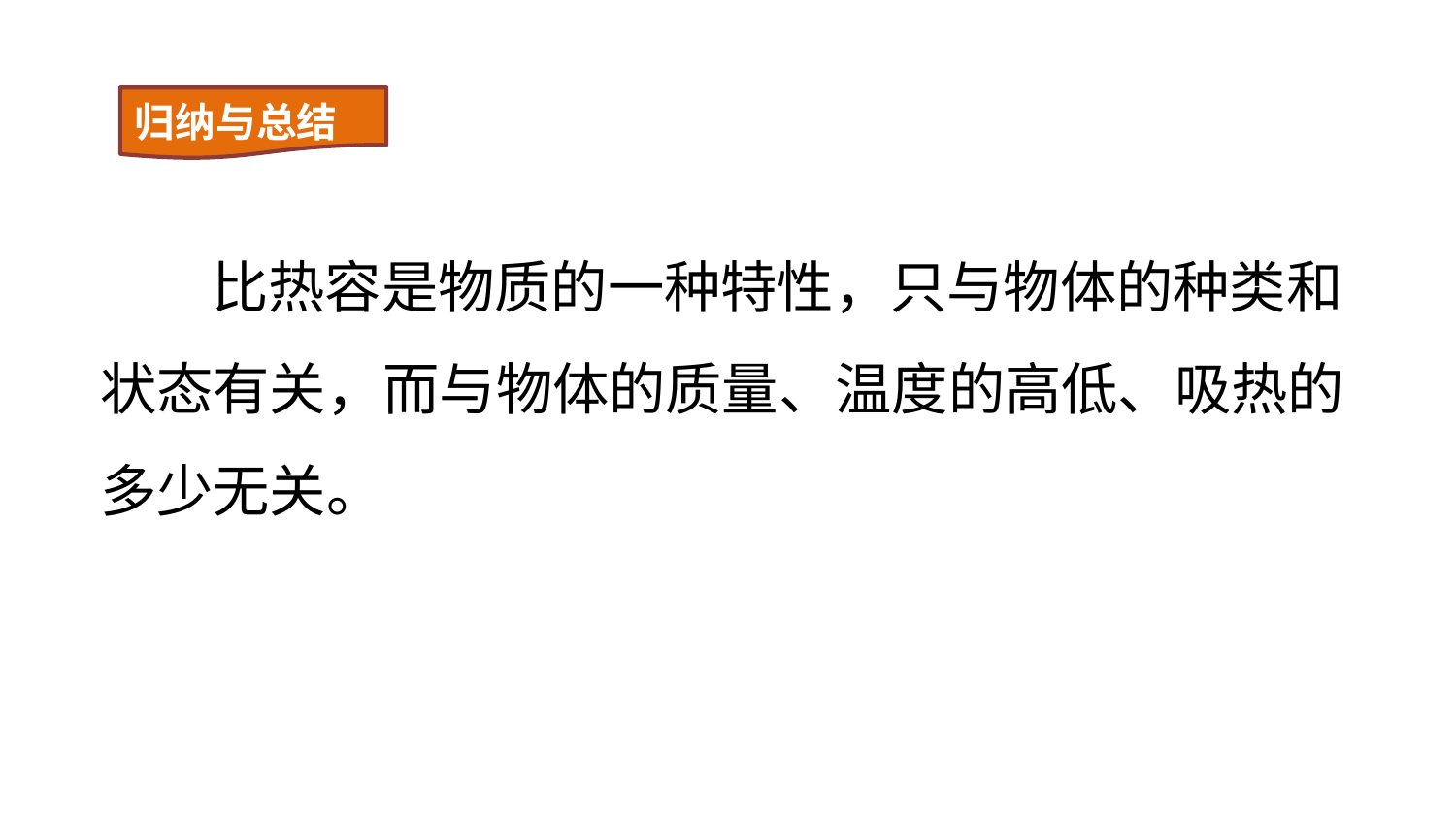

归纳与总结
  比热容是物质的一种特性，只与物体的种类和状态有关，而与物体的质量、温度的高低、吸热的多少无关。